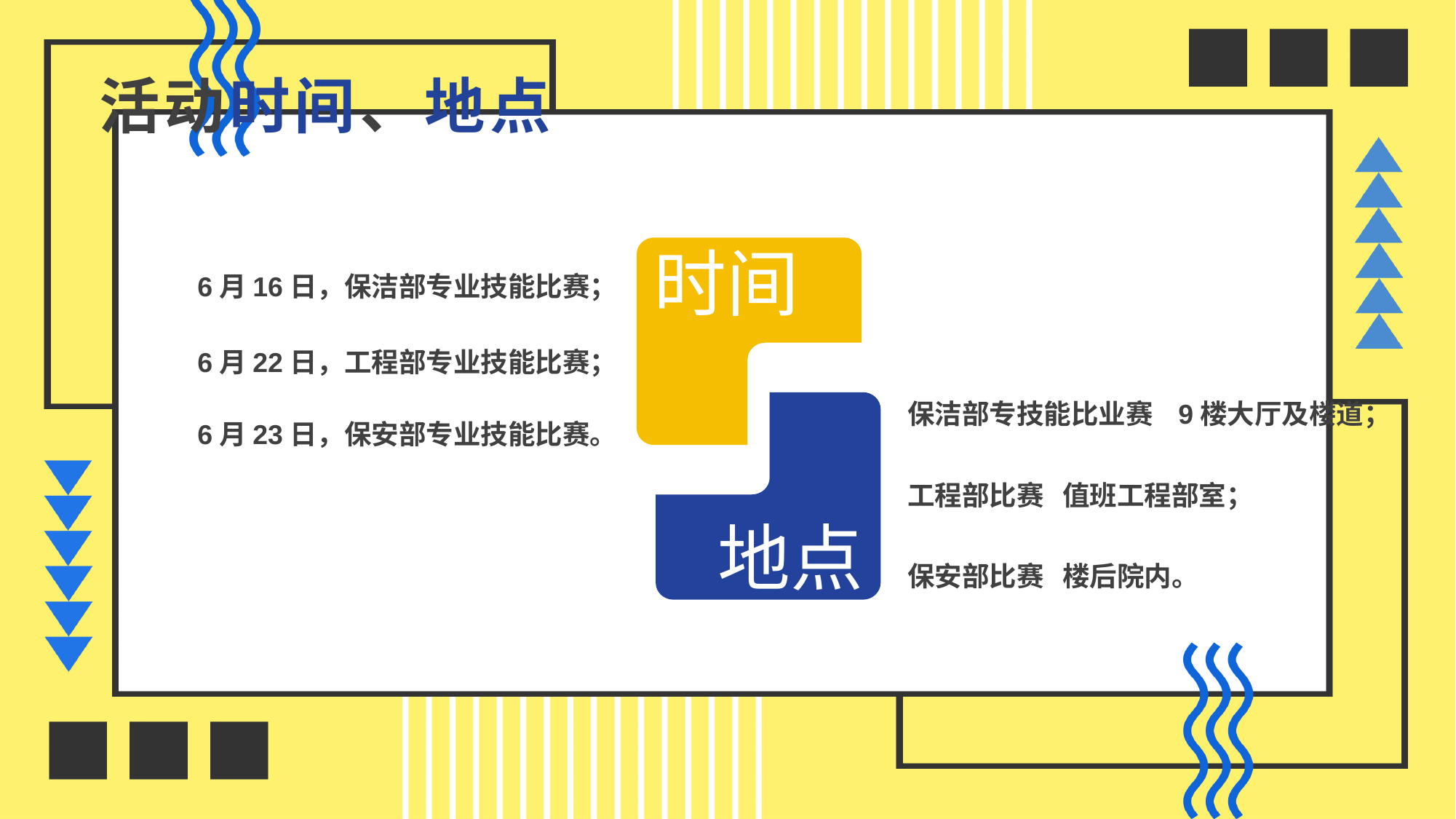

活动时间、地点
6月16日，保洁部专业技能比赛；
时间
6月22日，工程部专业技能比赛；
保洁部专技能比业赛   9楼大厅及楼道；
6月23日，保安部专业技能比赛。
地点
工程部比赛   值班工程部室；
保安部比赛   楼后院内。